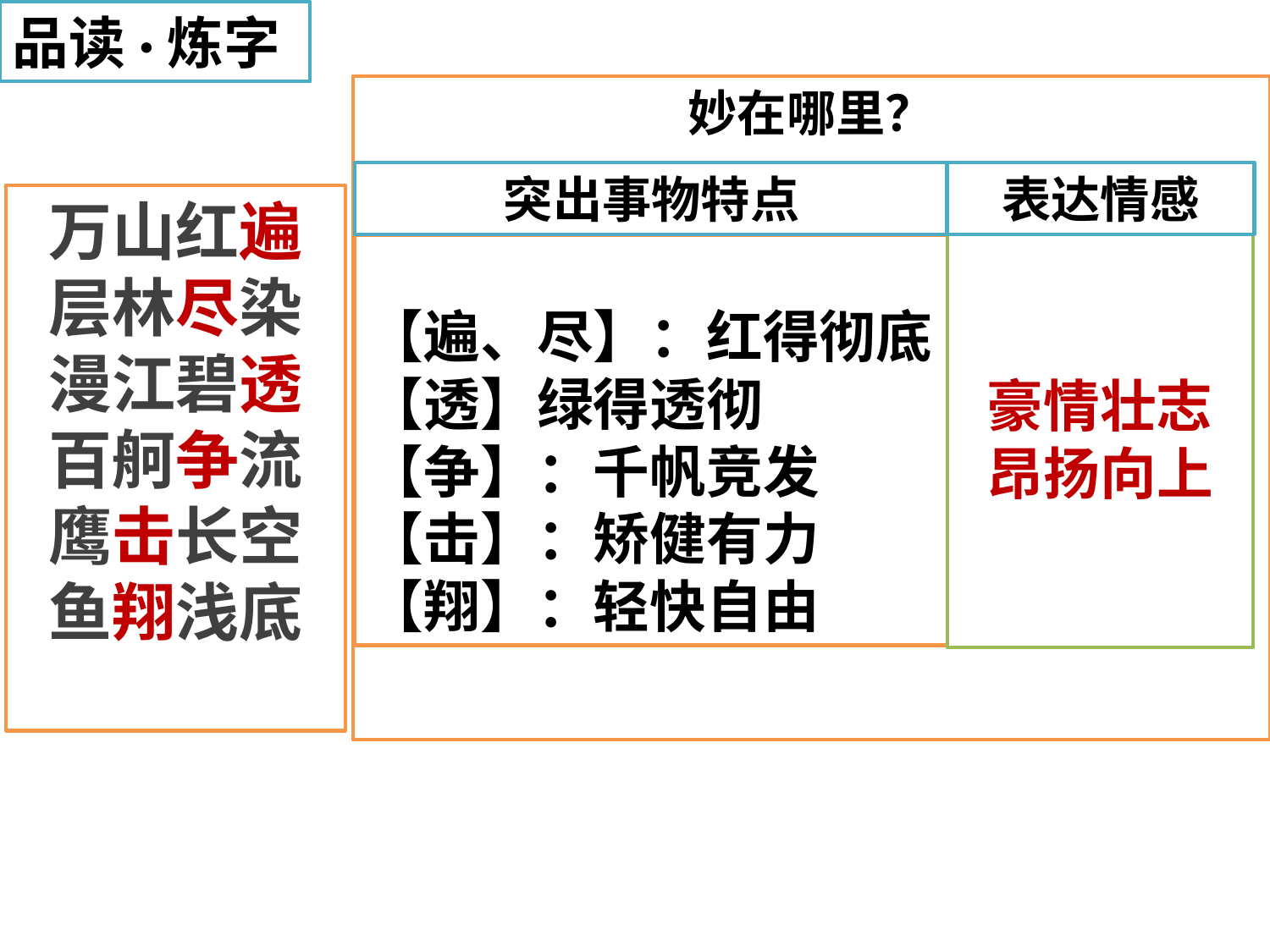

品读·炼字
妙在哪里？

突出事物特点
表达情感
万山红遍
层林尽染
漫江碧透
百舸争流
鹰击长空
鱼翔浅底

万山红遍
层林尽染
漫江碧透
百舸争流
鹰击长空
鱼翔浅底

豪情壮志
昂扬向上

【遍、尽】：红得彻底
【透】绿得透彻
【争】：千帆竞发
【击】：矫健有力
【翔】：轻快自由